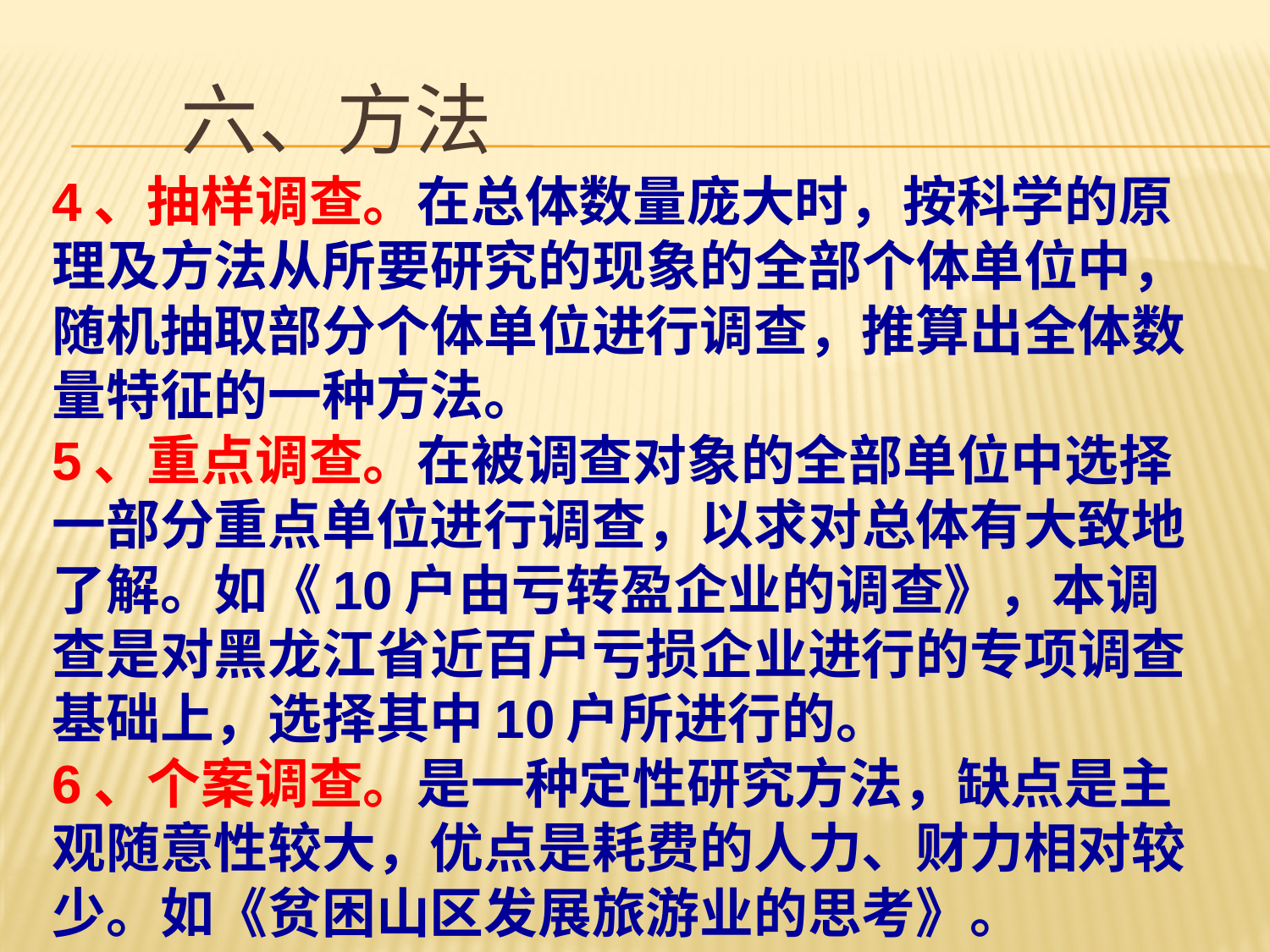

# 六、方法
4、抽样调查。在总体数量庞大时，按科学的原理及方法从所要研究的现象的全部个体单位中，随机抽取部分个体单位进行调查，推算出全体数量特征的一种方法。
5、重点调查。在被调查对象的全部单位中选择一部分重点单位进行调查，以求对总体有大致地了解。如《10户由亏转盈企业的调查》，本调查是对黑龙江省近百户亏损企业进行的专项调查基础上，选择其中10户所进行的。
6、个案调查。是一种定性研究方法，缺点是主观随意性较大，优点是耗费的人力、财力相对较少。如《贫困山区发展旅游业的思考》。